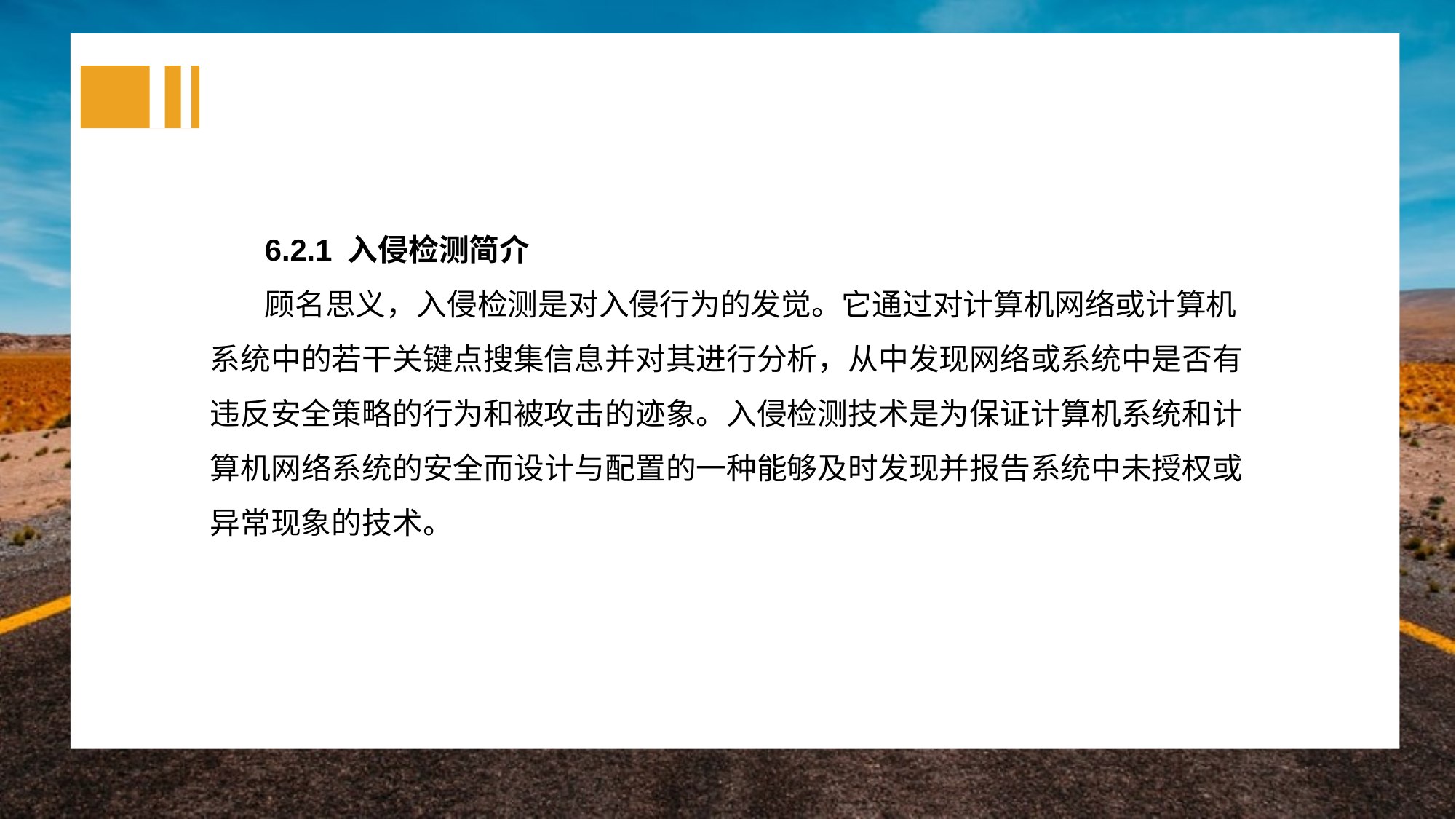

6.2.1 入侵检测简介
顾名思义，入侵检测是对入侵行为的发觉。它通过对计算机网络或计算机系统中的若干关键点搜集信息并对其进行分析，从中发现网络或系统中是否有违反安全策略的行为和被攻击的迹象。入侵检测技术是为保证计算机系统和计算机网络系统的安全而设计与配置的一种能够及时发现并报告系统中未授权或异常现象的技术。